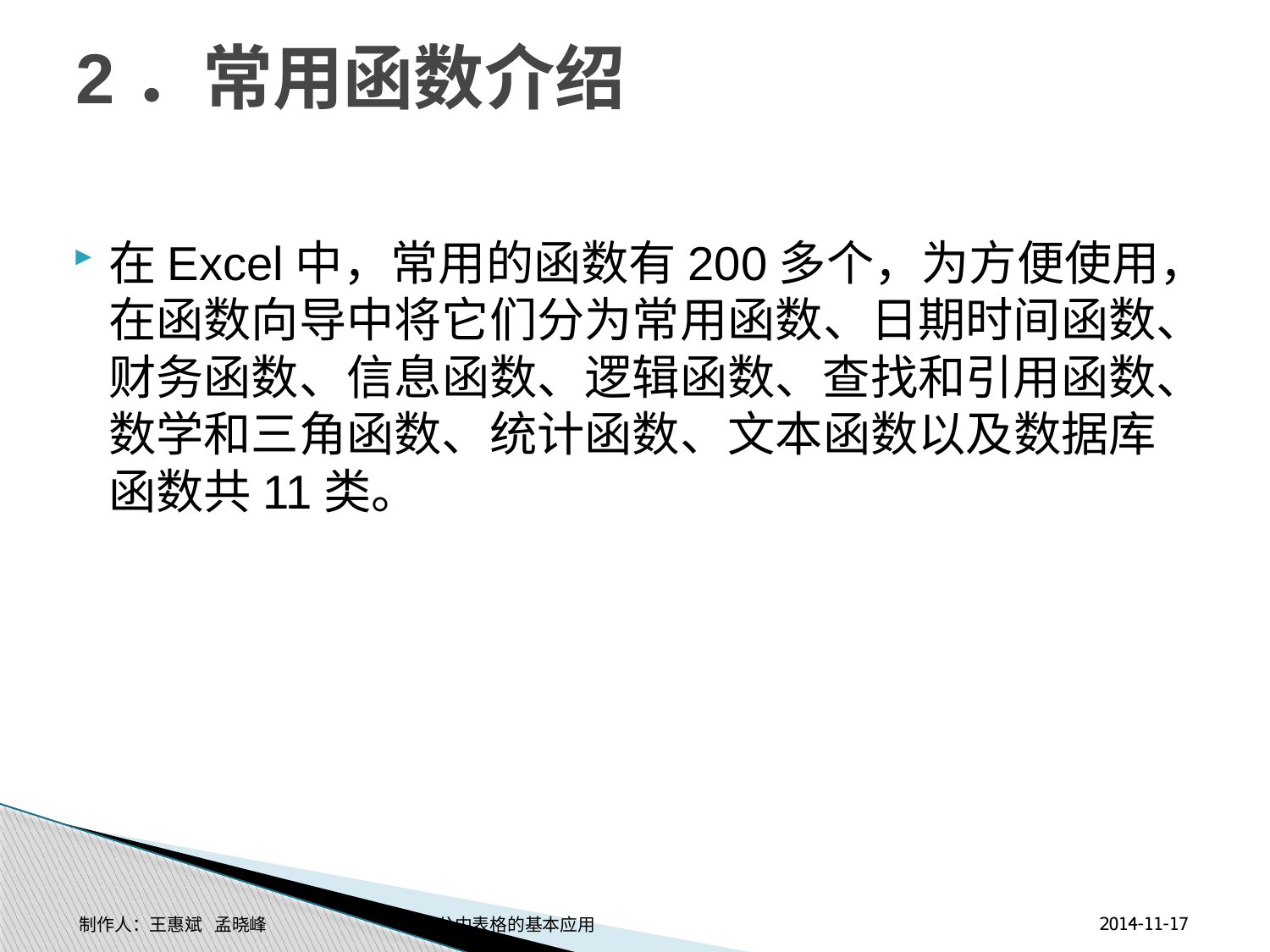

# 2．常用函数介绍
在Excel中，常用的函数有200多个，为方便使用，在函数向导中将它们分为常用函数、日期时间函数、财务函数、信息函数、逻辑函数、查找和引用函数、数学和三角函数、统计函数、文本函数以及数据库函数共11类。
2014-11-17
制作人：王惠斌   孟晓峰                                      办公中表格的基本应用